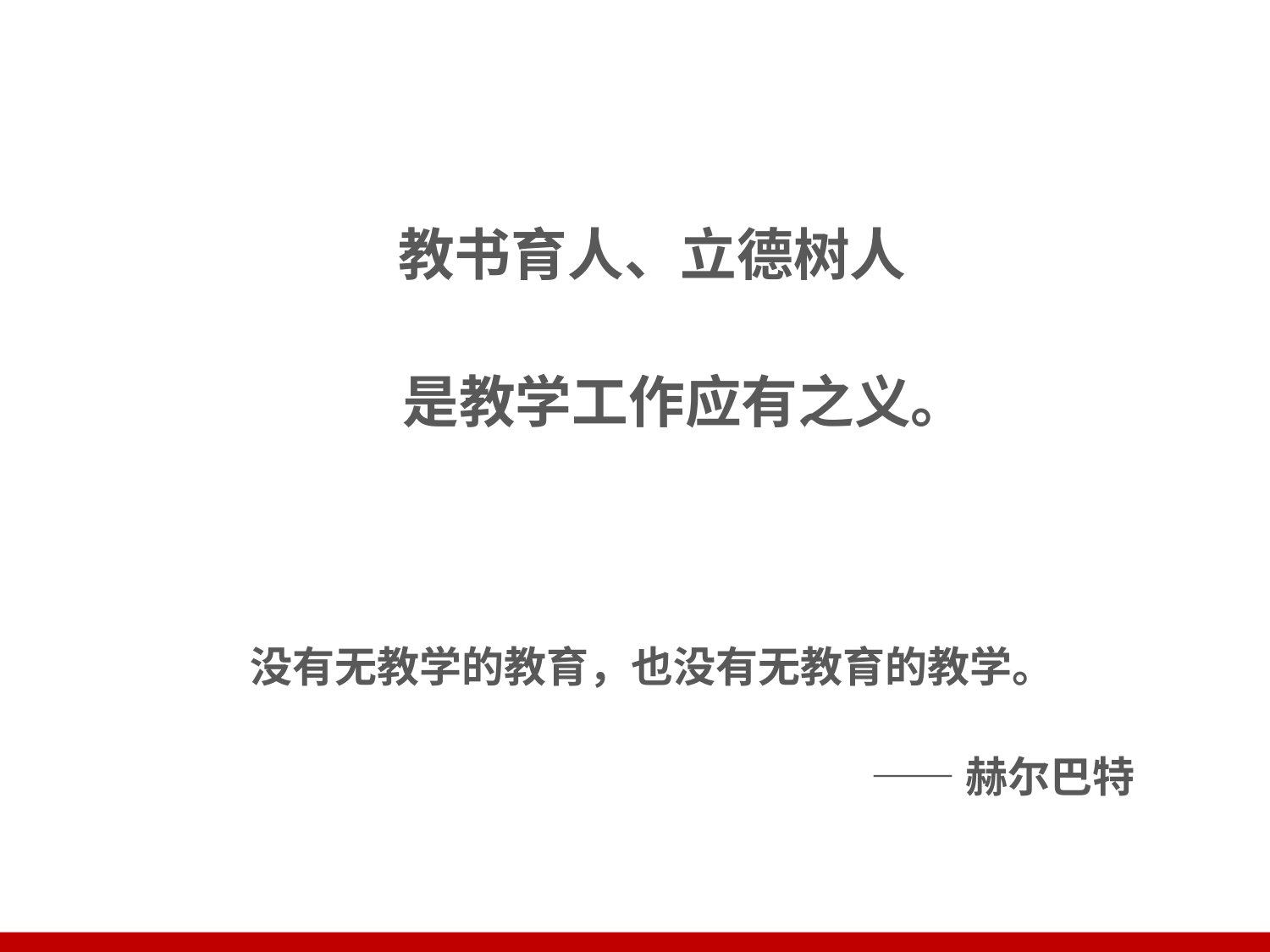

#
教书育人、立德树人
    是教学工作应有之义。

没有无教学的教育，也没有无教育的教学。
——赫尔巴特